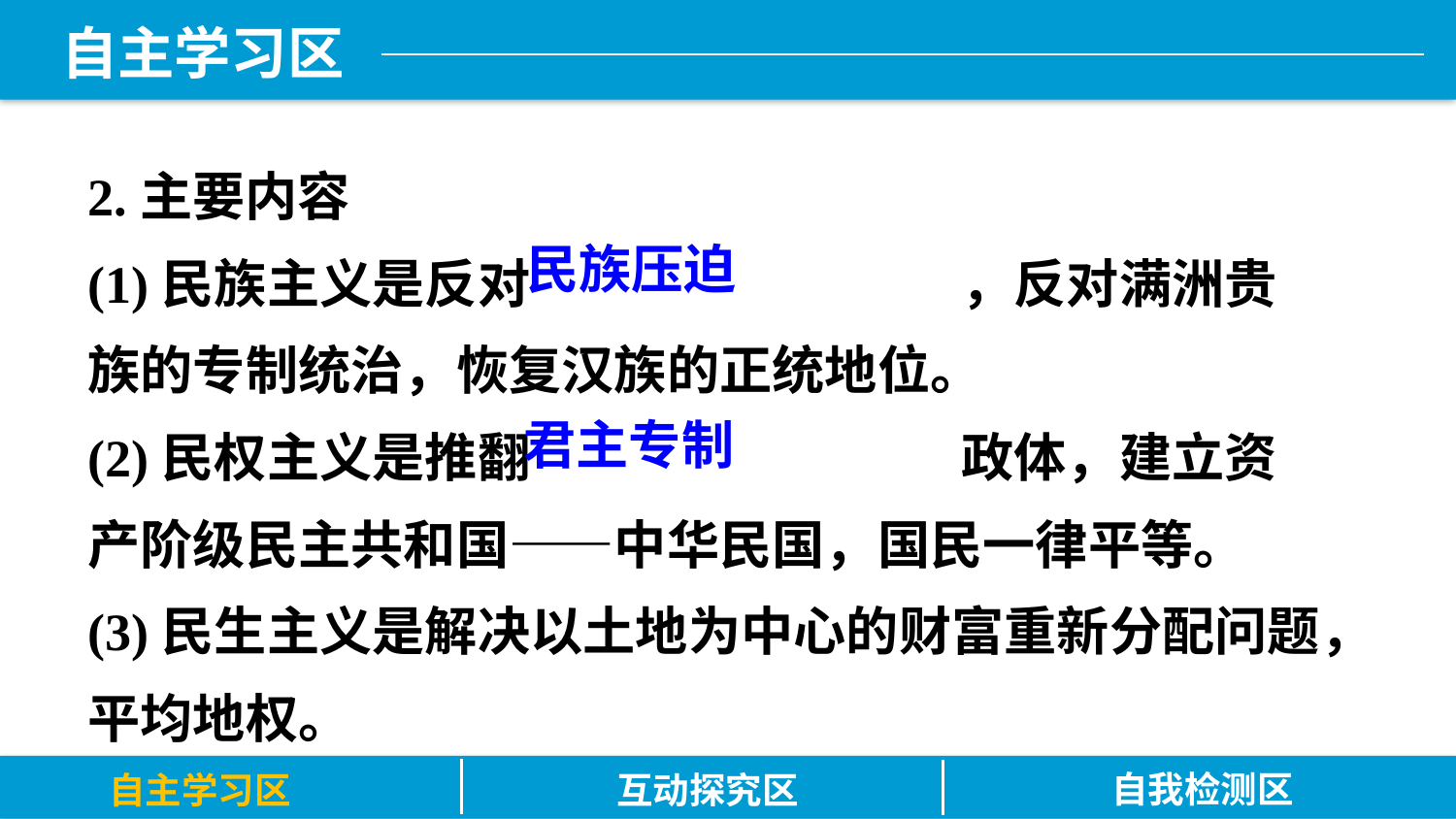

2.主要内容
(1)民族主义是反对			，反对满洲贵族的专制统治，恢复汉族的正统地位。
(2)民权主义是推翻			政体，建立资产阶级民主共和国——中华民国，国民一律平等。
(3)民生主义是解决以土地为中心的财富重新分配问题，平均地权。
民族压迫
君主专制
自我检测区
自主学习区
互动探究区